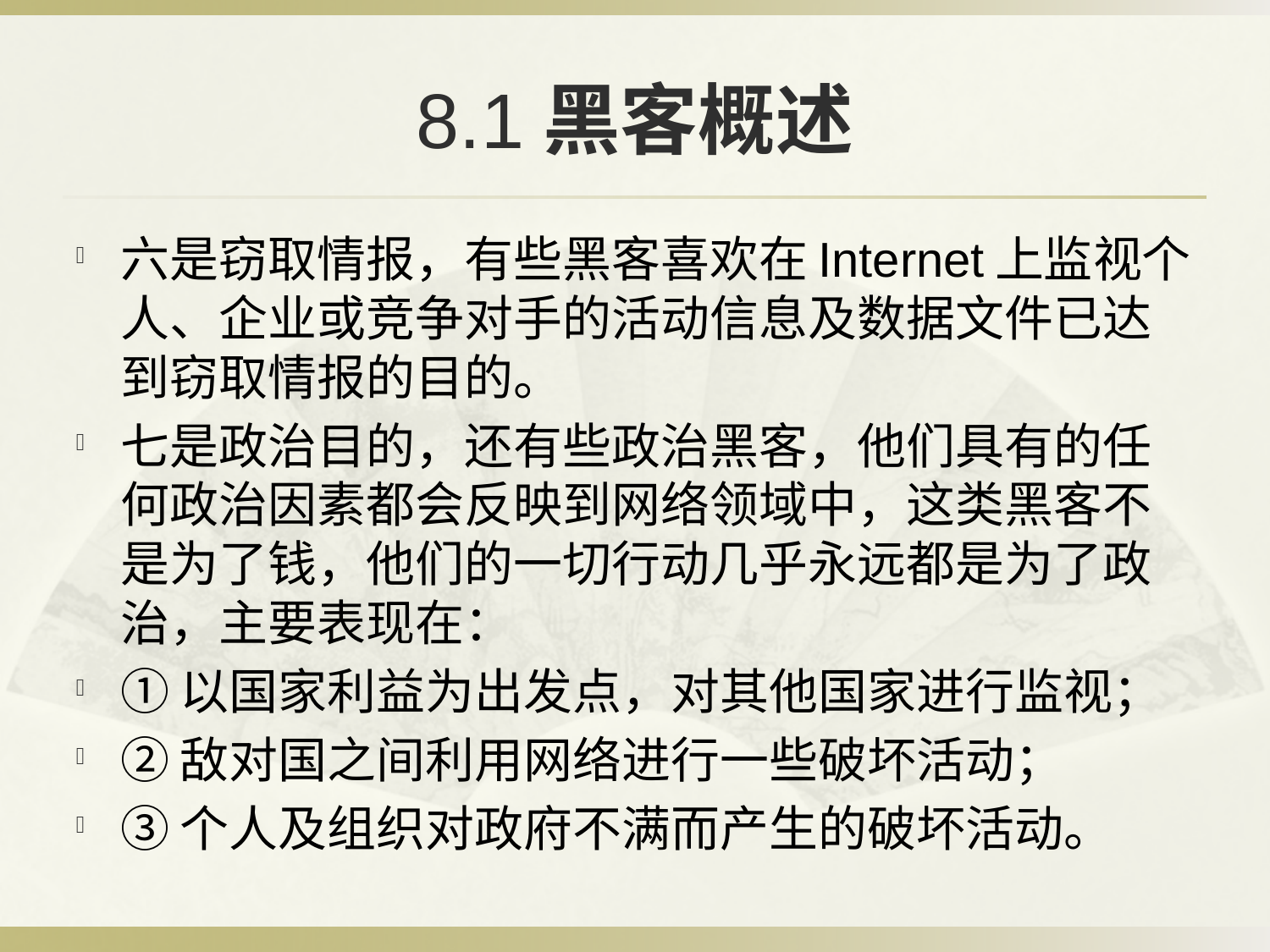

# 8.1黑客概述
六是窃取情报，有些黑客喜欢在Internet上监视个人、企业或竞争对手的活动信息及数据文件已达到窃取情报的目的。
七是政治目的，还有些政治黑客，他们具有的任何政治因素都会反映到网络领域中，这类黑客不是为了钱，他们的一切行动几乎永远都是为了政治，主要表现在：
①以国家利益为出发点，对其他国家进行监视；
②敌对国之间利用网络进行一些破坏活动；
③个人及组织对政府不满而产生的破坏活动。